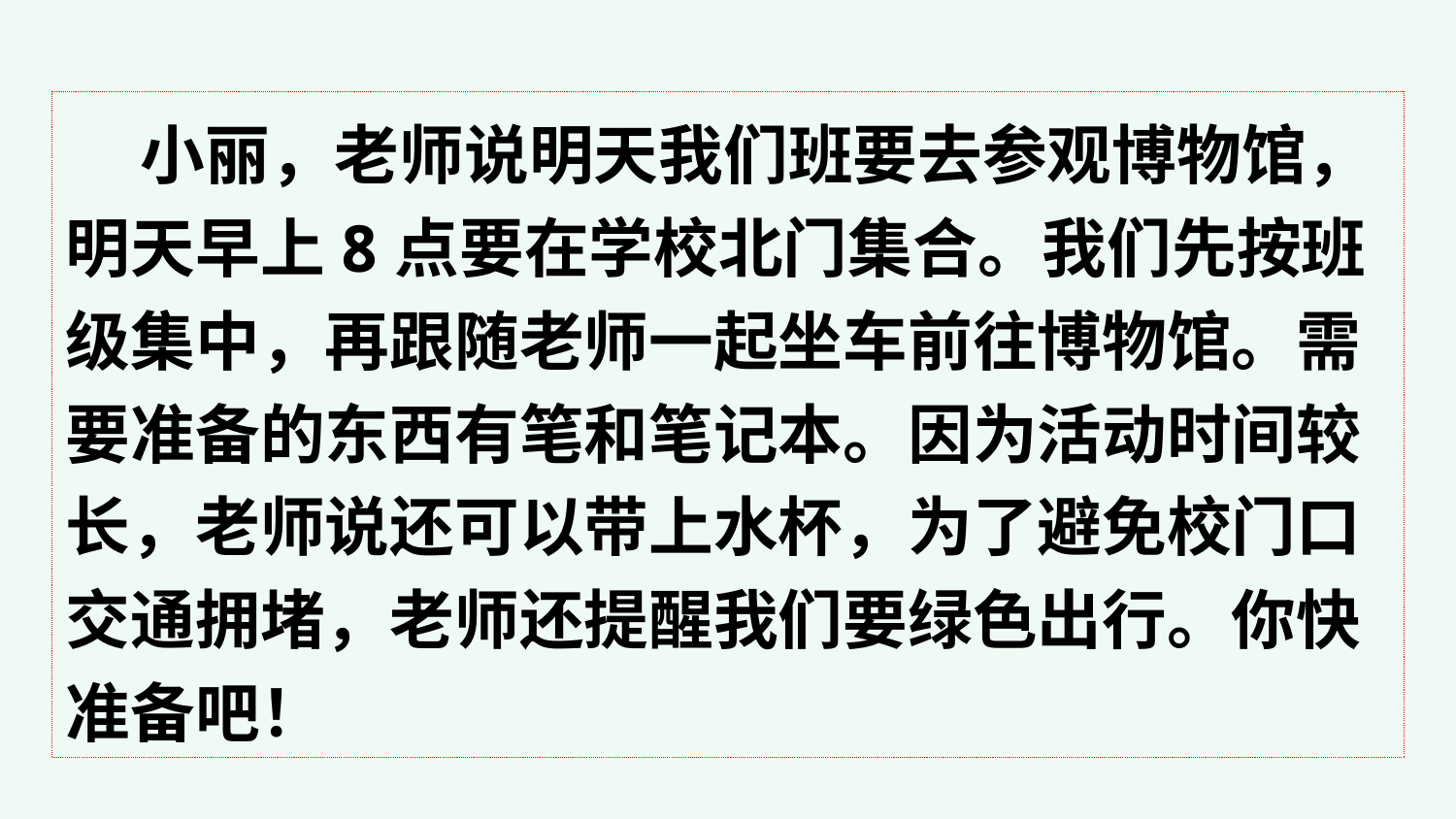

小丽，老师说明天我们班要去参观博物馆，明天早上8点要在学校北门集合。我们先按班级集中，再跟随老师一起坐车前往博物馆。需要准备的东西有笔和笔记本。因为活动时间较长，老师说还可以带上水杯，为了避免校门口交通拥堵，老师还提醒我们要绿色出行。你快准备吧！